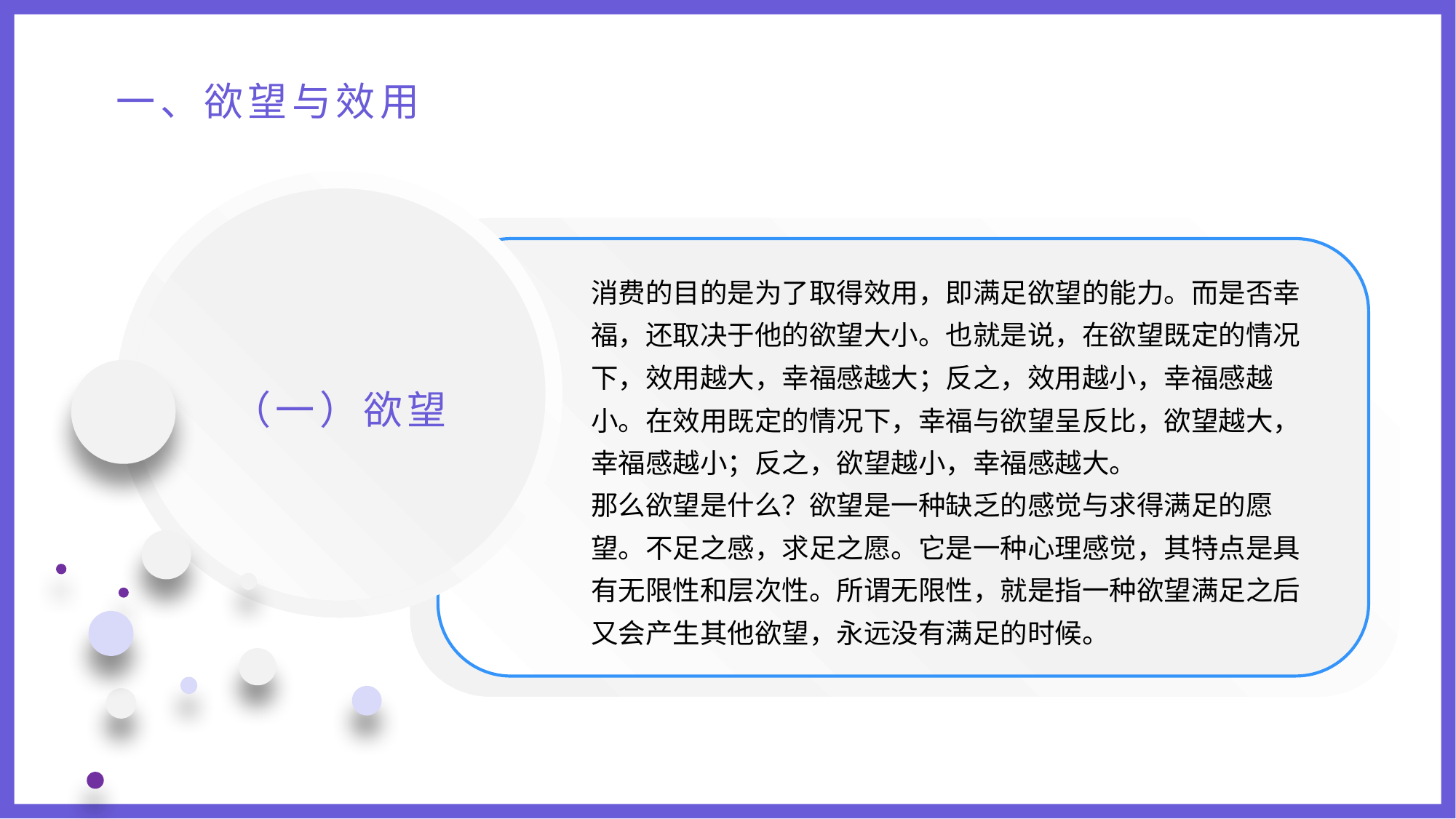

一、欲望与效用

消费的目的是为了取得效用，即满足欲望的能力。而是否幸福，还取决于他的欲望大小。也就是说，在欲望既定的情况下，效用越大，幸福感越大；反之，效用越小，幸福感越小。在效用既定的情况下，幸福与欲望呈反比，欲望越大，幸福感越小；反之，欲望越小，幸福感越大。
那么欲望是什么？欲望是一种缺乏的感觉与求得满足的愿望。不足之感，求足之愿。它是一种心理感觉，其特点是具有无限性和层次性。所谓无限性，就是指一种欲望满足之后又会产生其他欲望，永远没有满足的时候。

（一）欲望